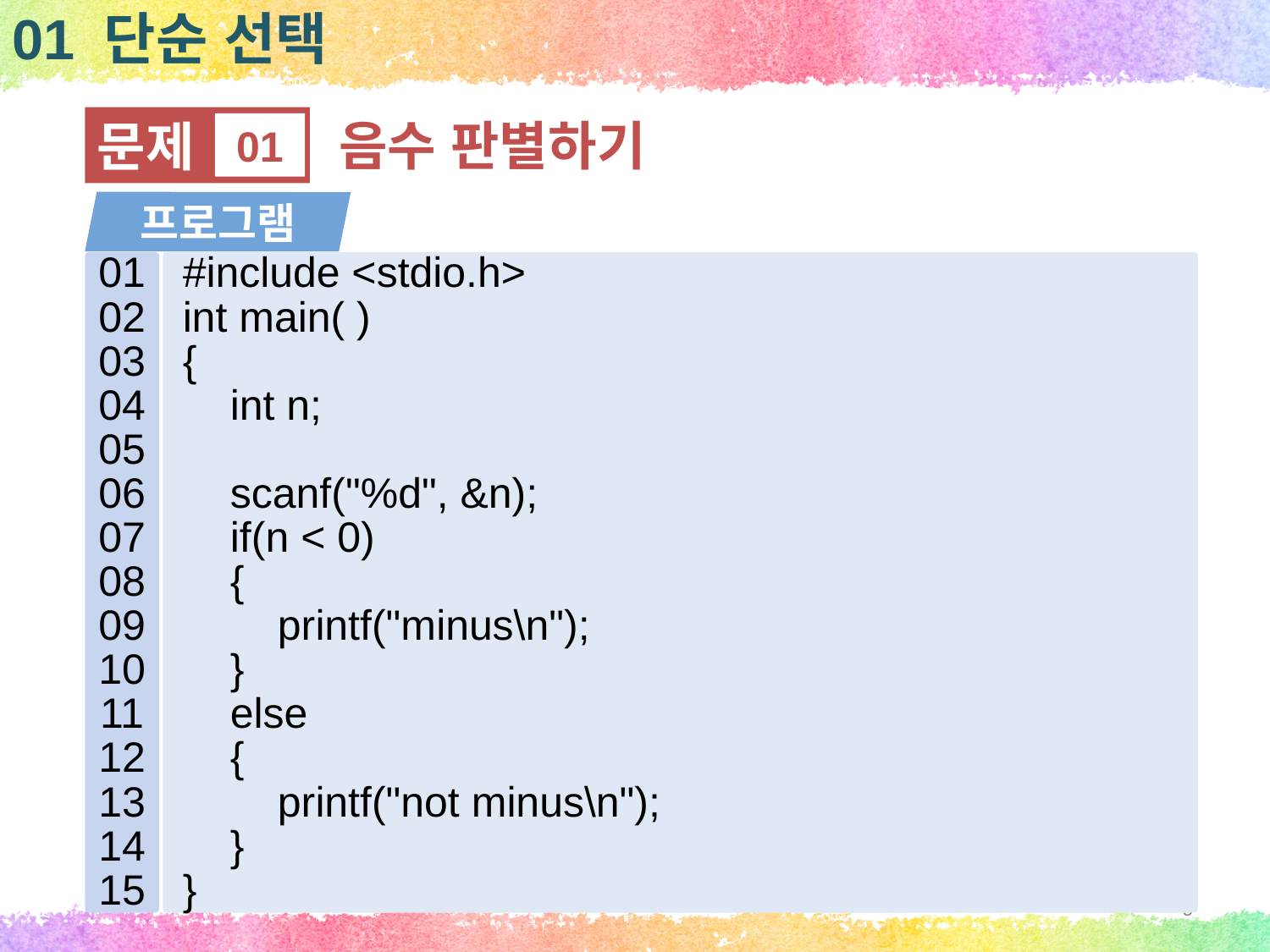

01 단순 선택
문제
01
음수 판별하기
프로그램
01
02
03
04
05
06
07
08
09
10
11
12
13
14
15
#include <stdio.h>
int main( )
{
    int n;

    scanf("%d", &n);
    if(n < 0)
    {
        printf("minus\n");
    }
    else
    {
        printf("not minus\n");
    }
}
9